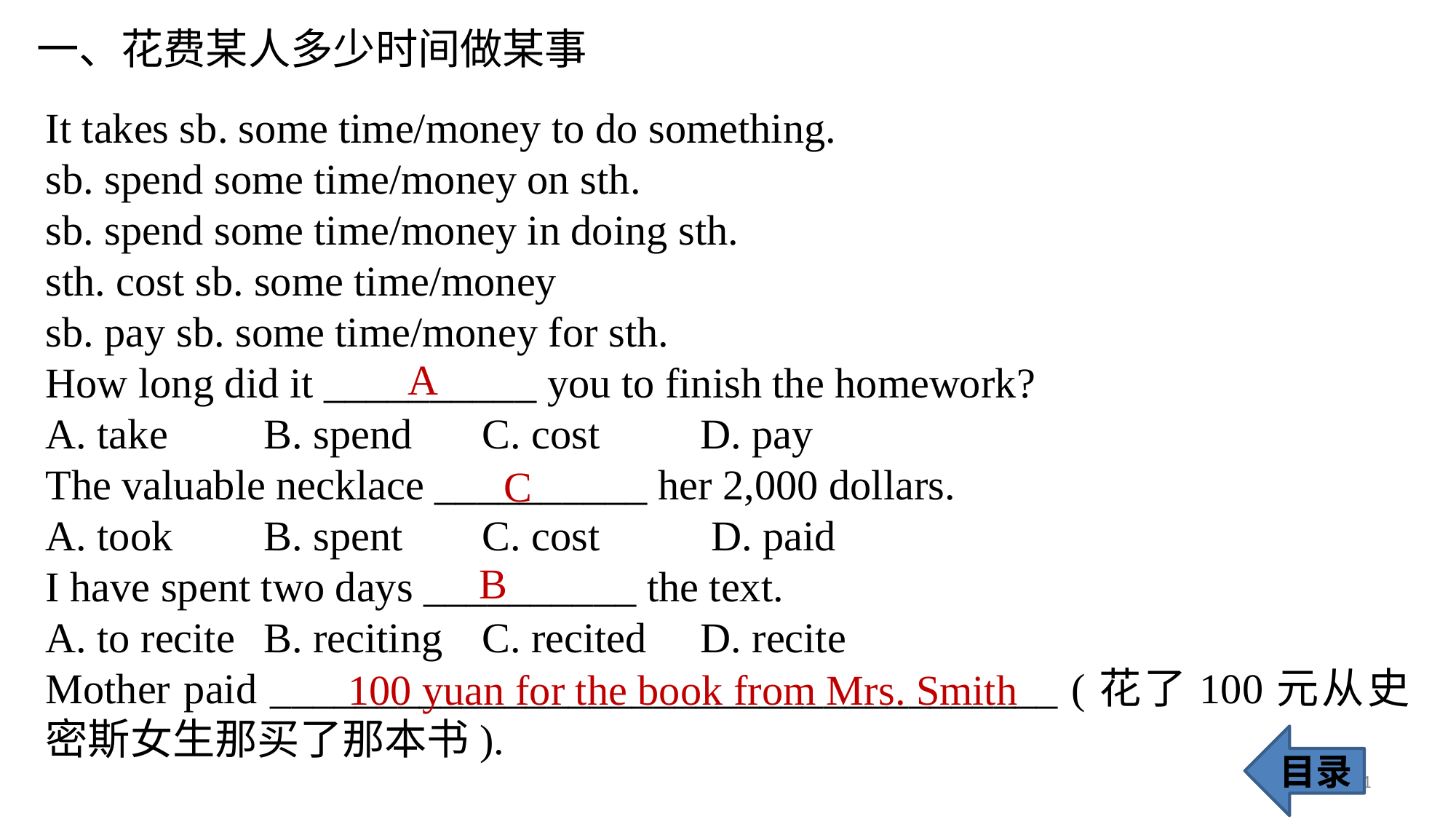

一、花费某人多少时间做某事
It takes sb. some time/money to do something.
sb. spend some time/money on sth.
sb. spend some time/money in doing sth.
sth. cost sb. some time/money
sb. pay sb. some time/money for sth.
How long did it __________ you to finish the homework?
A. take 	B. spend 	C. cost 	D. pay
The valuable necklace __________ her 2,000 dollars.
A. took 	B. spent 	C. cost	 D. paid
I have spent two days __________ the text.
A. to recite 	B. reciting 	C. recited 	D. recite
Mother paid _____________________________________ (花了100元从史密斯女生那买了那本书).
A
C
B
100 yuan for the book from Mrs. Smith
目录
71